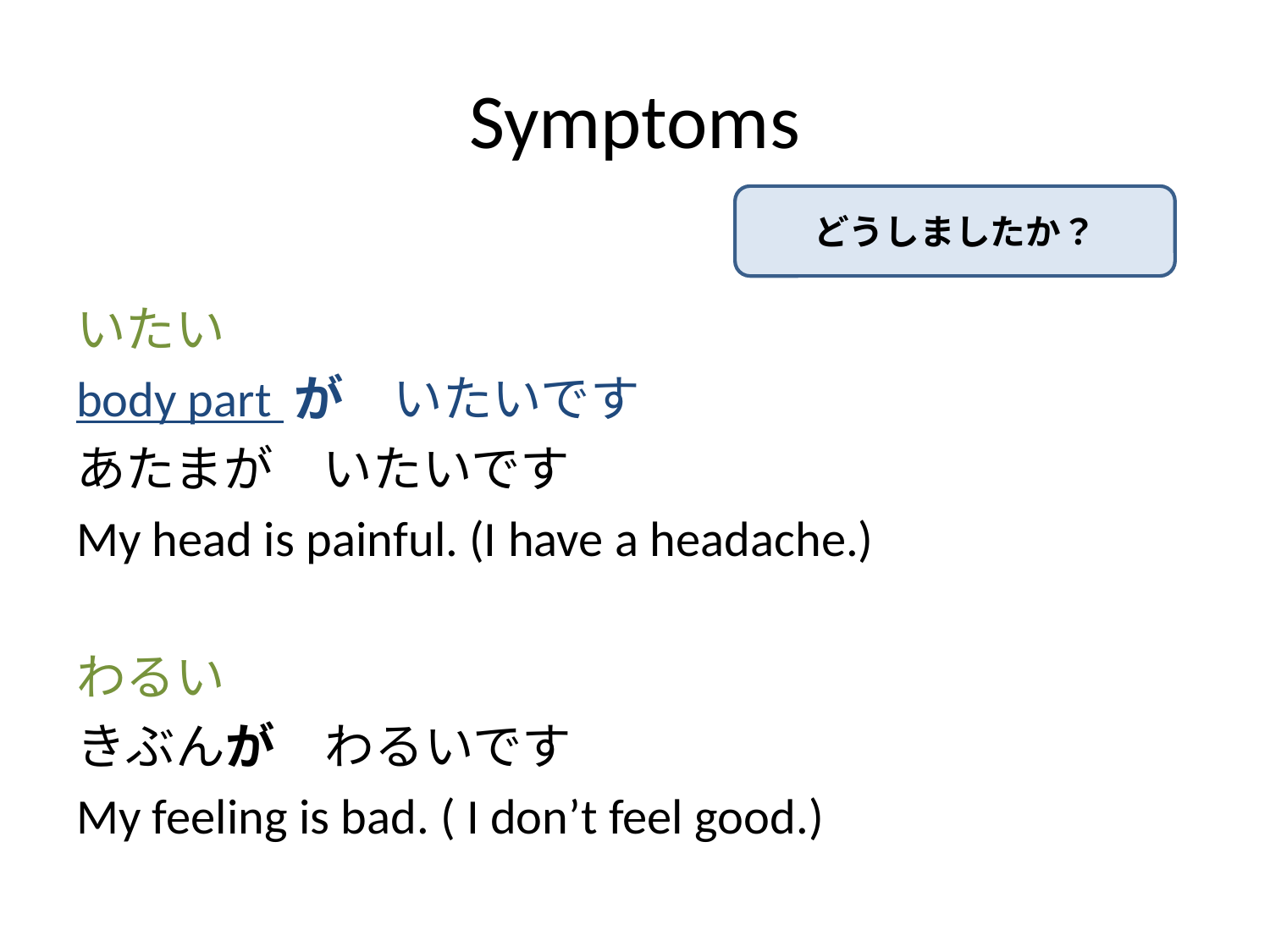

# Symptoms
どうしましたか？

いたい
body part が　いたいです
あたまが　いたいです
My head is painful. (I have a headache.)

わるい
きぶんが　わるいです
My feeling is bad. ( I don’t feel good.)